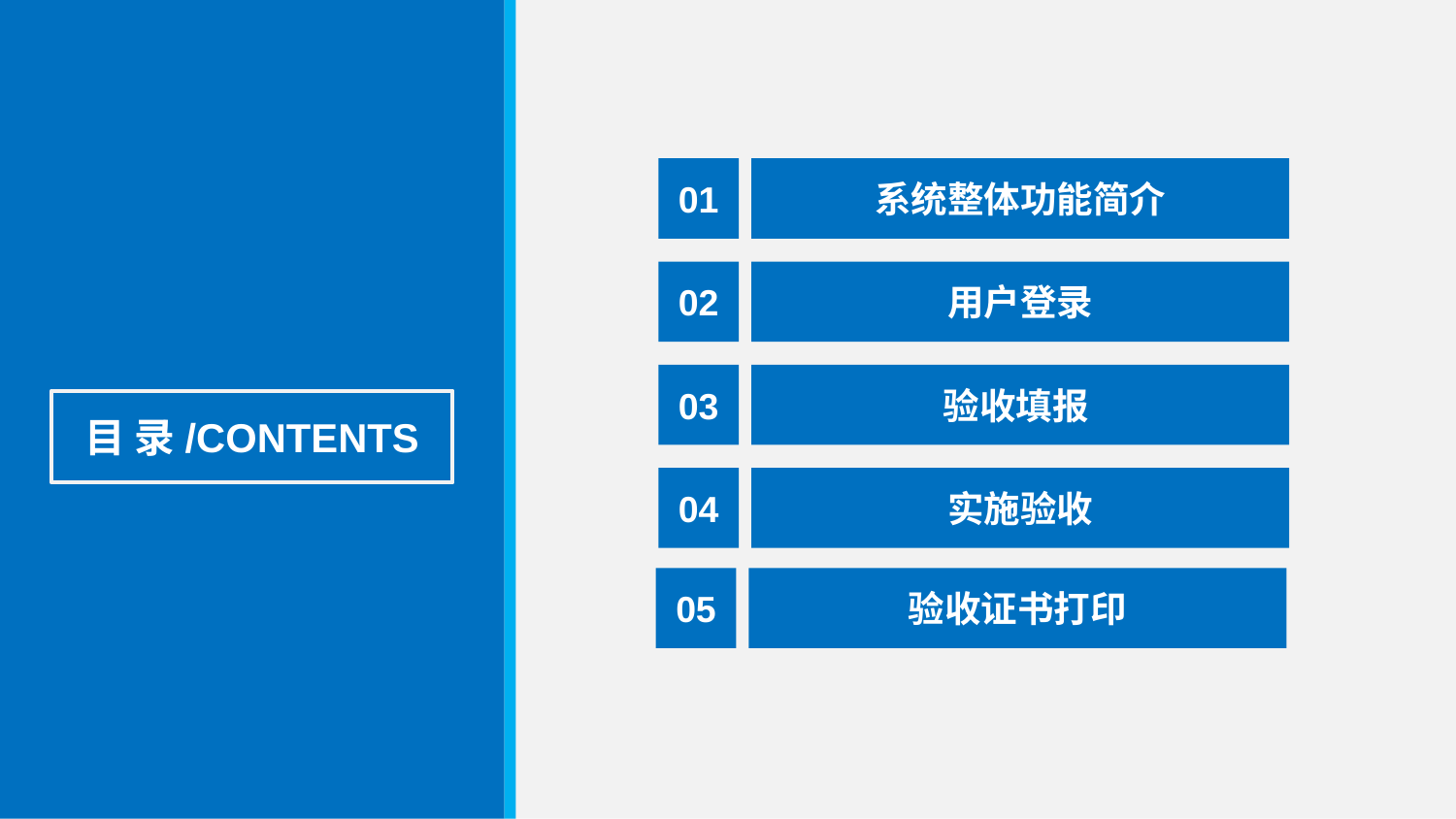

01
系统整体功能简介
02
用户登录
03
验收填报

目 录/CONTENTS
04
实施验收
05
验收证书打印